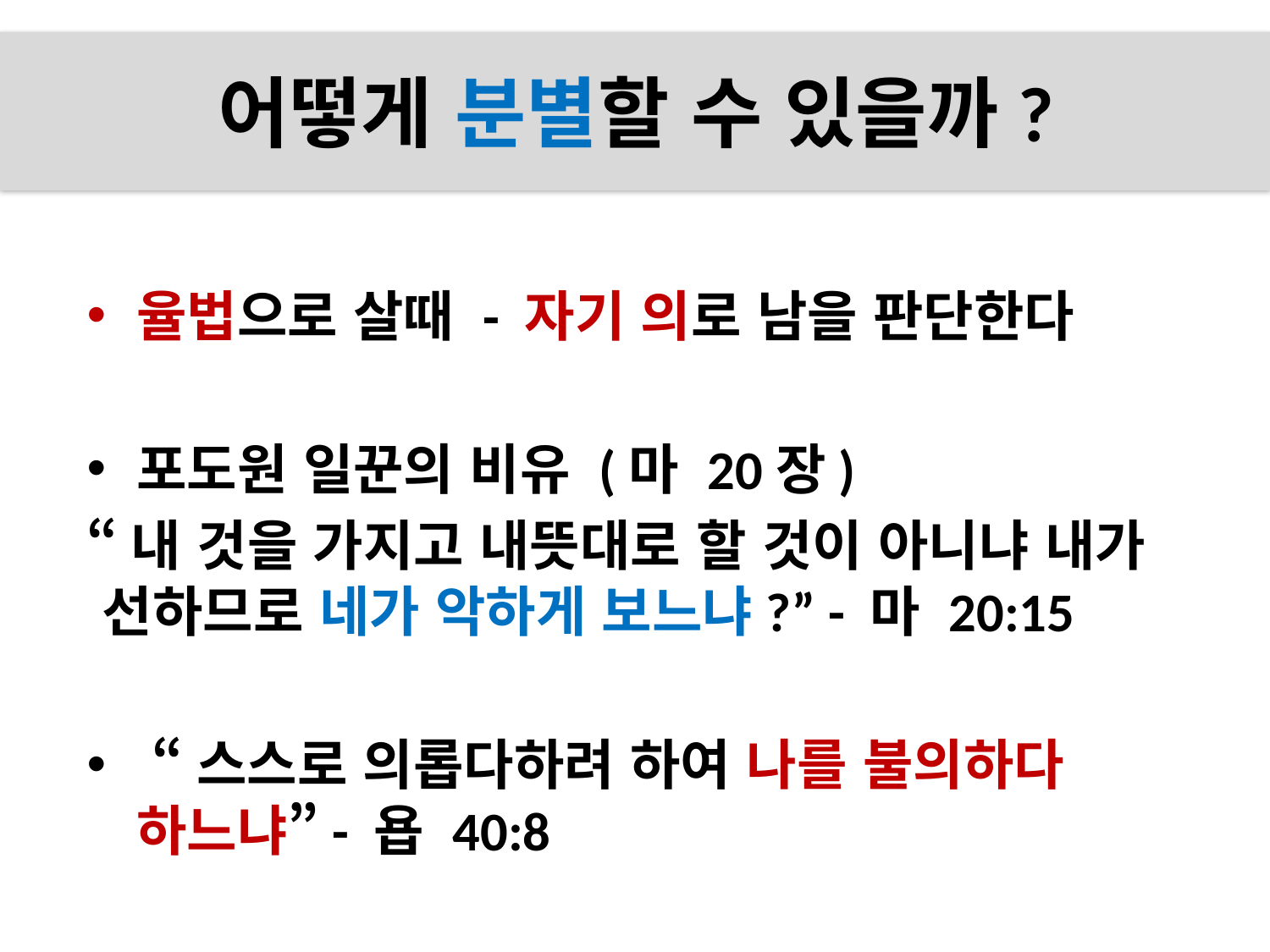

# 어떻게 분별할 수 있을까?
율법으로 살때 - 자기 의로 남을 판단한다

포도원 일꾼의 비유 (마 20장)
“내 것을 가지고 내뜻대로 할 것이 아니냐 내가     선하므로 네가 악하게 보느냐?” - 마 20:15

 “스스로 의롭다하려 하여 나를 불의하다 하느냐”- 욥 40:8